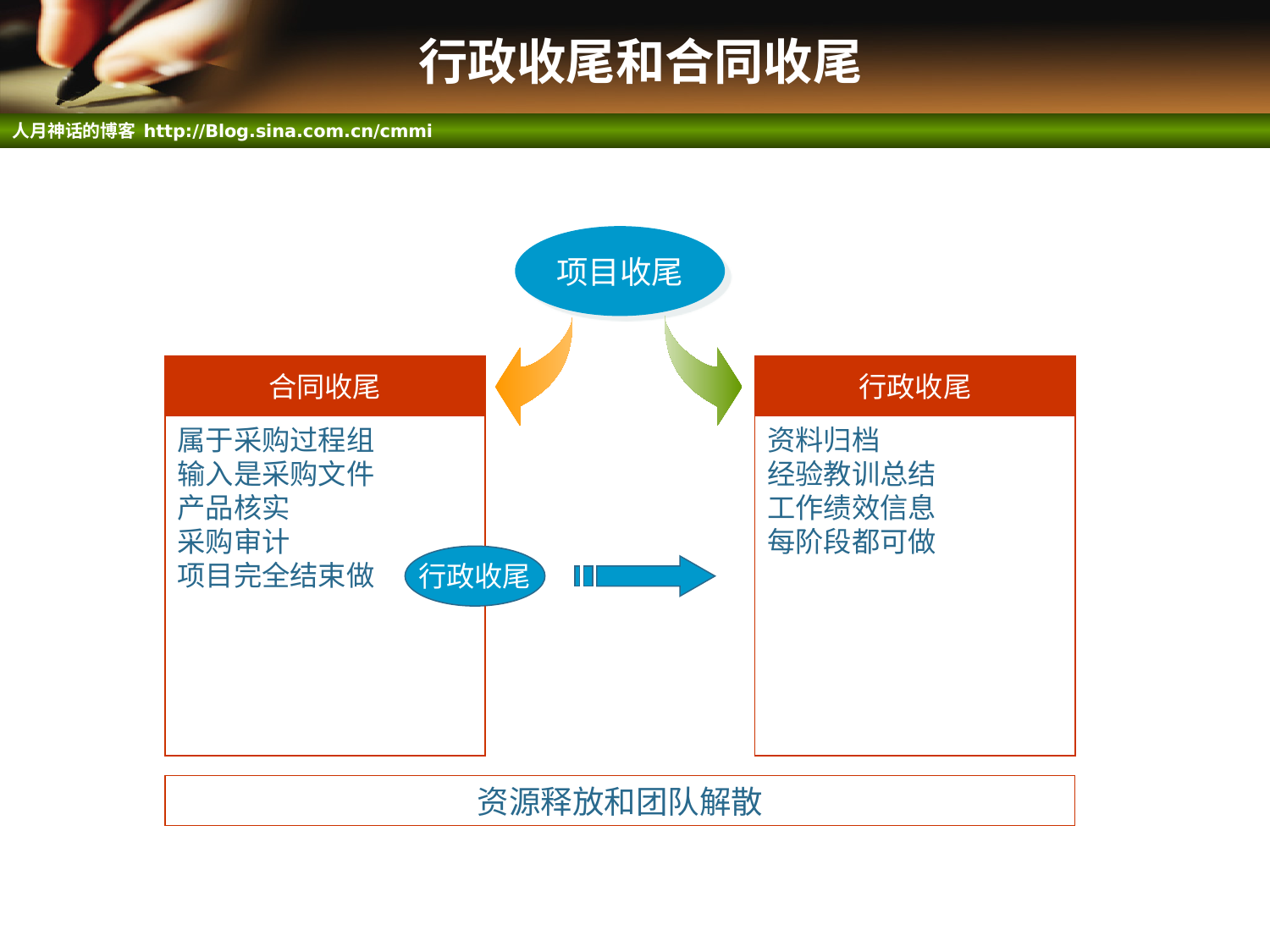

# 行政收尾和合同收尾
项目收尾

合同收尾
行政收尾
属于采购过程组
输入是采购文件
产品核实
采购审计
项目完全结束做
资料归档
经验教训总结
工作绩效信息
每阶段都可做
行政收尾

资源释放和团队解散